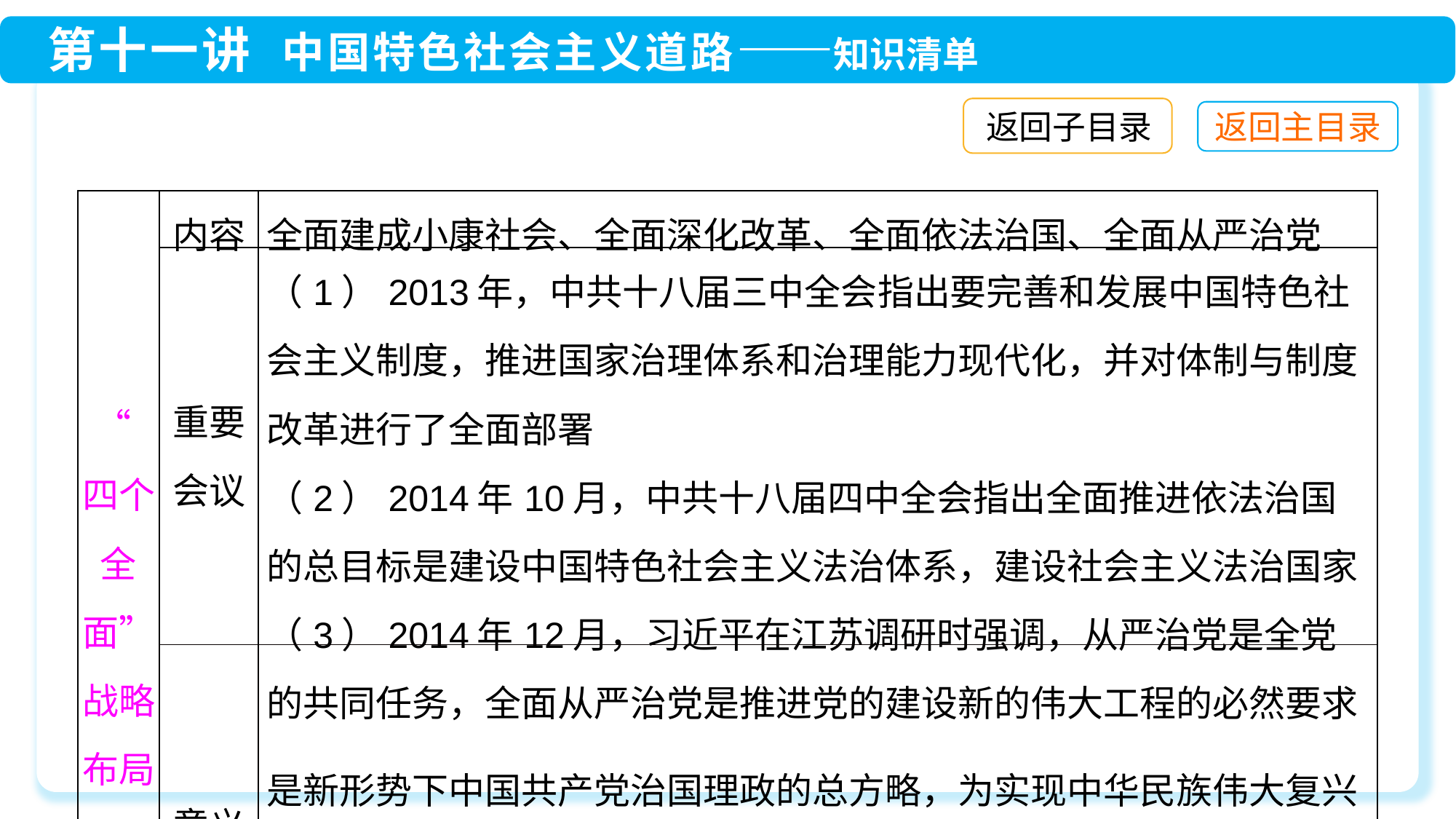

返回子目录
| “四个全面”战略布局 | 内容 | 全面建成小康社会、全面深化改革、全面依法治国、全面从严治党 |
| --- | --- | --- |
|  | 重要会议 | （1）2013年，中共十八届三中全会指出要完善和发展中国特色社会主义制度，推进国家治理体系和治理能力现代化，并对体制与制度改革进行了全面部署 （2）2014年10月，中共十八届四中全会指出全面推进依法治国的总目标是建设中国特色社会主义法治体系，建设社会主义法治国家 （3）2014年12月，习近平在江苏调研时强调，从严治党是全党的共同任务，全面从严治党是推进党的建设新的伟大工程的必然要求 |
|  | 意义 | 是新形势下中国共产党治国理政的总方略，为实现中华民族伟大复兴的中国梦提供了理论指导和行动指南 |